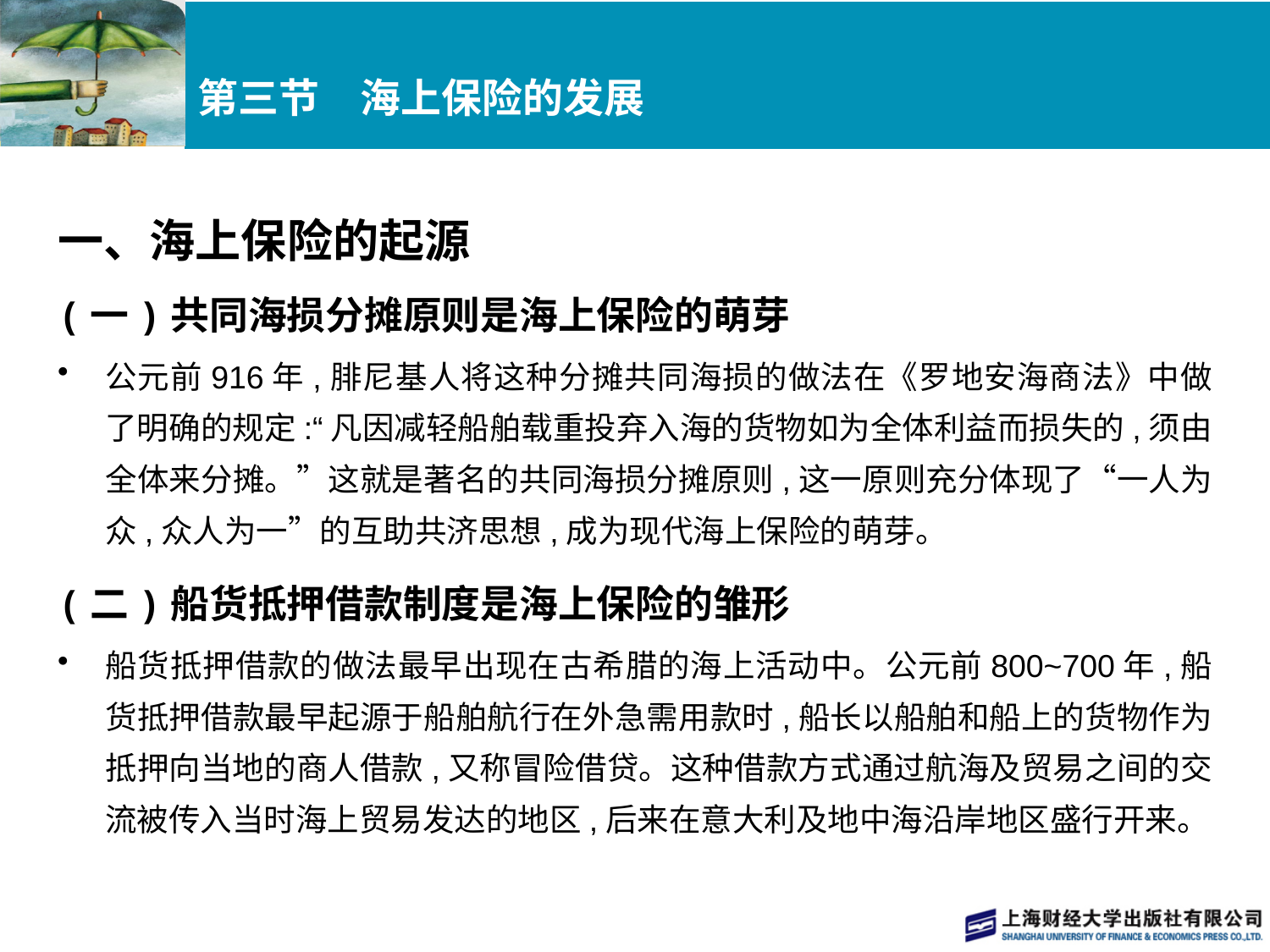

# 第三节　海上保险的发展
一、海上保险的起源
(一)共同海损分摊原则是海上保险的萌芽
公元前916年,腓尼基人将这种分摊共同海损的做法在《罗地安海商法》中做了明确的规定:“凡因减轻船舶载重投弃入海的货物如为全体利益而损失的,须由全体来分摊。”这就是著名的共同海损分摊原则,这一原则充分体现了“一人为众,众人为一”的互助共济思想,成为现代海上保险的萌芽。

(二)船货抵押借款制度是海上保险的雏形
船货抵押借款的做法最早出现在古希腊的海上活动中。公元前800~700年,船货抵押借款最早起源于船舶航行在外急需用款时,船长以船舶和船上的货物作为抵押向当地的商人借款,又称冒险借贷。这种借款方式通过航海及贸易之间的交流被传入当时海上贸易发达的地区,后来在意大利及地中海沿岸地区盛行开来。